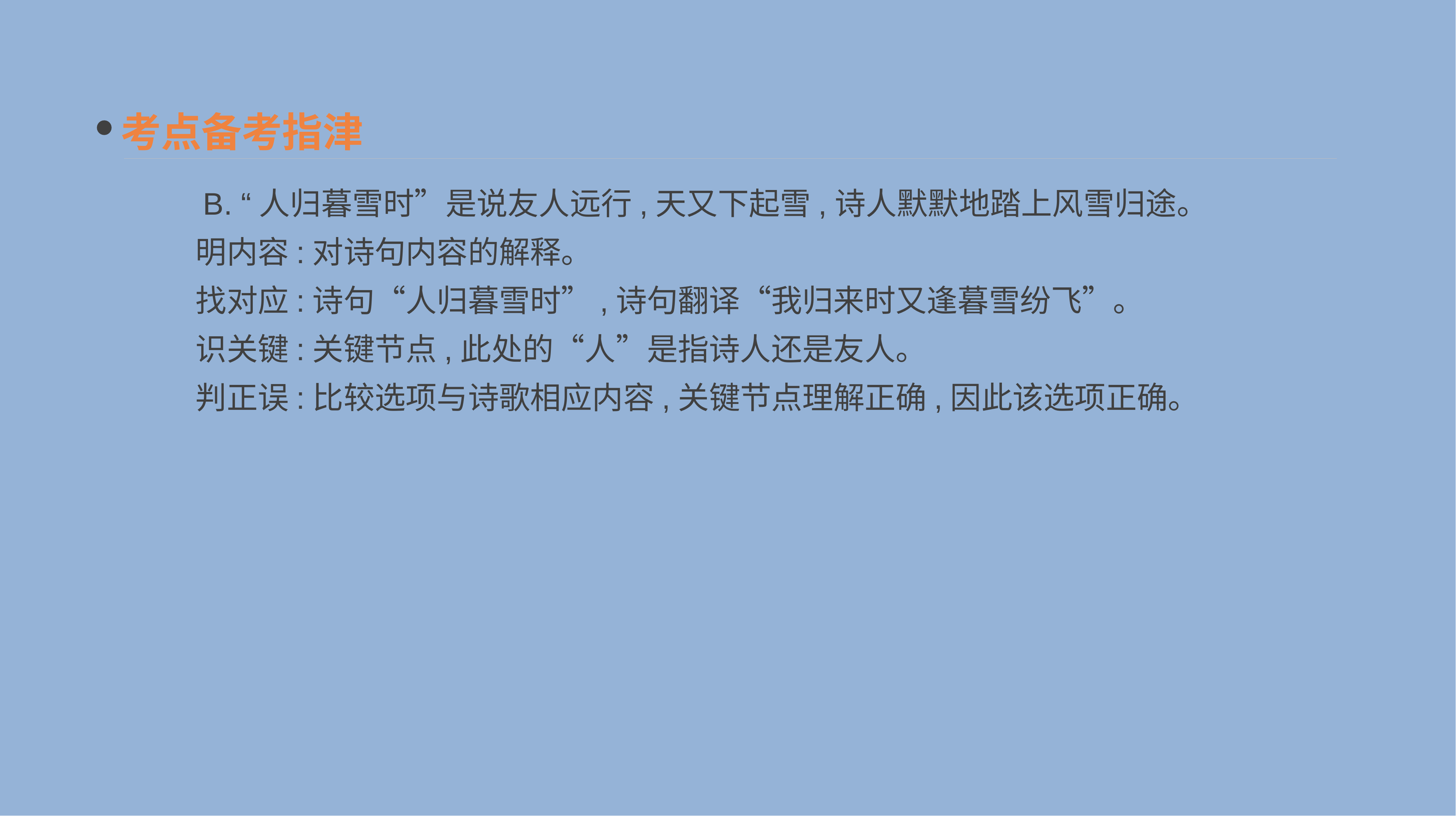

考点备考指津

　　B. “人归暮雪时”是说友人远行,天又下起雪,诗人默默地踏上风雪归途。
　　明内容:对诗句内容的解释。
　　找对应:诗句“人归暮雪时”,诗句翻译“我归来时又逢暮雪纷飞”。
　　识关键:关键节点,此处的“人”是指诗人还是友人。
　　判正误:比较选项与诗歌相应内容,关键节点理解正确,因此该选项正确。